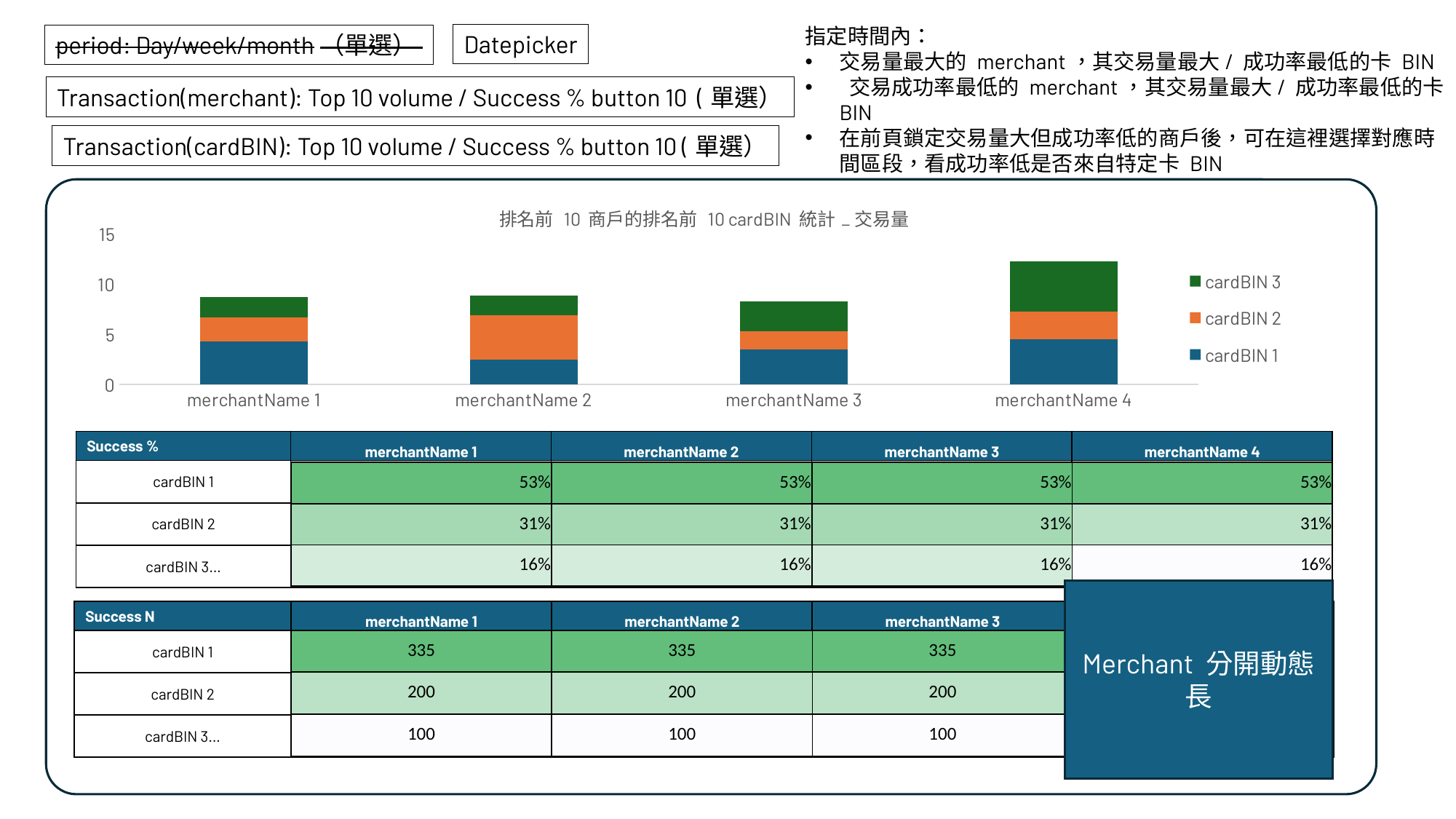

指定時間內：
交易量最大的 merchant，其交易量最大/ 成功率最低的卡 BIN
 交易成功率最低的 merchant，其交易量最大/ 成功率最低的卡 BIN
在前頁鎖定交易量大但成功率低的商戶後，可在這裡選擇對應時間區段，看成功率低是否來自特定卡 BIN
Datepicker
period: Day/week/month（單選）
Transaction(merchant): Top 10 volume / Success % button 10  (單選）
Transaction(cardBIN): Top 10 volume / Success % button 10 (單選）

### Chart: 排名前 10 商戶的排名前 10 cardBIN 統計_交易量

| Category | cardBIN 1 | cardBIN 2 | cardBIN 3 |
|---|---|---|---|
| merchantName 1 | 4.3 | 2.4 | 2.0 |
| merchantName 2 | 2.5 | 4.4 | 2.0 |
| merchantName 3 | 3.5 | 1.8 | 3.0 |
| merchantName 4 | 4.5 | 2.8 | 5.0 |
| Success % | merchantName 1 | merchantName 2 | merchantName 3 | merchantName 4 |
| --- | --- | --- | --- | --- |
| cardBIN 1 |  |  |  |  |
| cardBIN 2 |  |  |  |  |
| cardBIN 3… |  |  |  |  |
| 53% | 53% | 53% | 53% |
| --- | --- | --- | --- |
| 31% | 31% | 31% | 31% |
| 16% | 16% | 16% | 16% |
Merchant 分開動態長
| Success N | merchantName 1 | merchantName 2 | merchantName 3 | merchantName 4 |
| --- | --- | --- | --- | --- |
| cardBIN 1 |  |  |  |  |
| cardBIN 2 |  |  |  |  |
| cardBIN 3… |  |  |  |  |
| 335 | 335 | 335 | 335 |
| --- | --- | --- | --- |
| 200 | 200 | 200 | 200 |
| 100 | 100 | 100 | 100 |